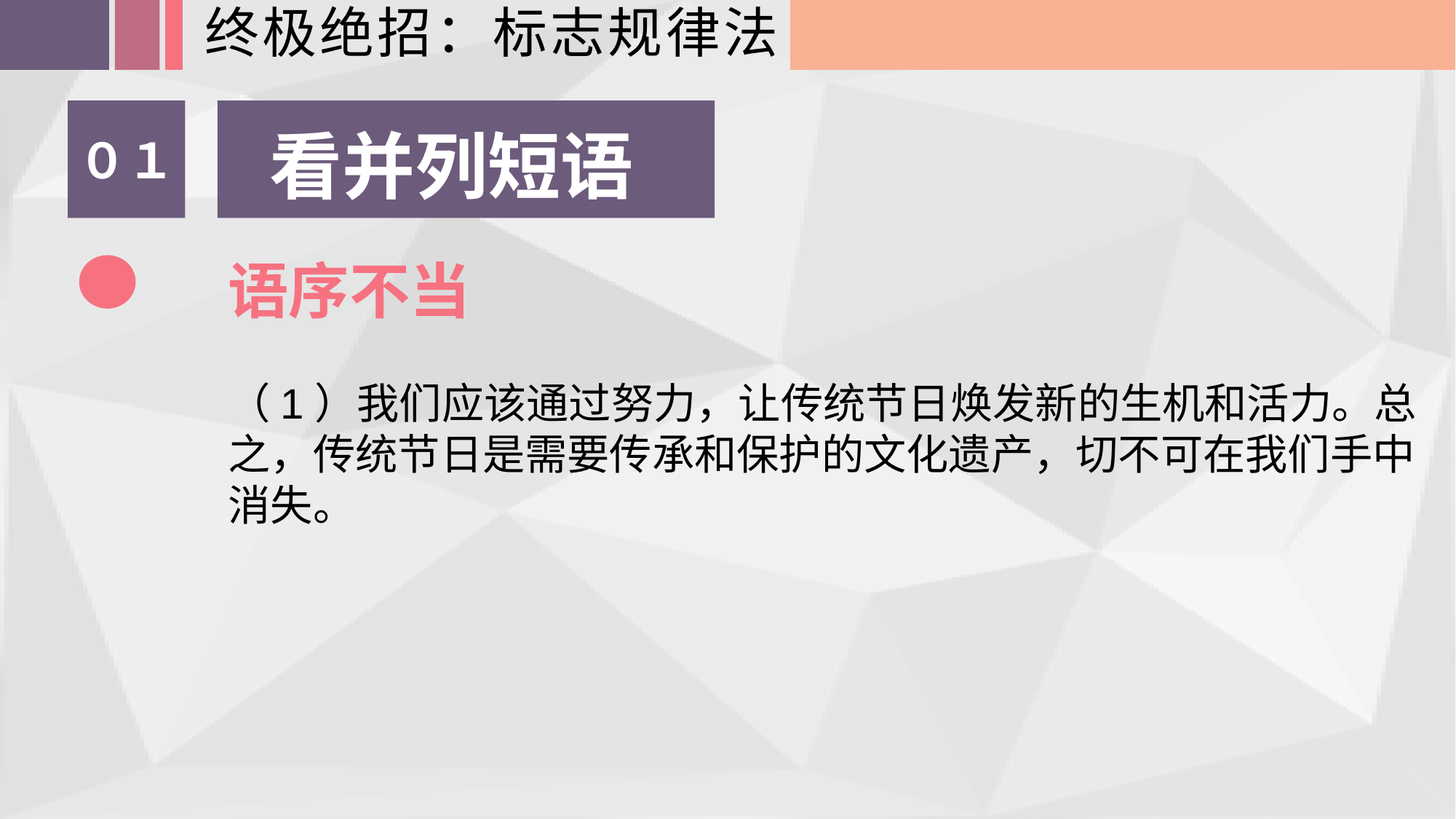

终极绝招：标志规律法

看并列短语
０１
语序不当

（1）我们应该通过努力，让传统节日焕发新的生机和活力。总之，传统节日是需要传承和保护的文化遗产，切不可在我们手中消失。